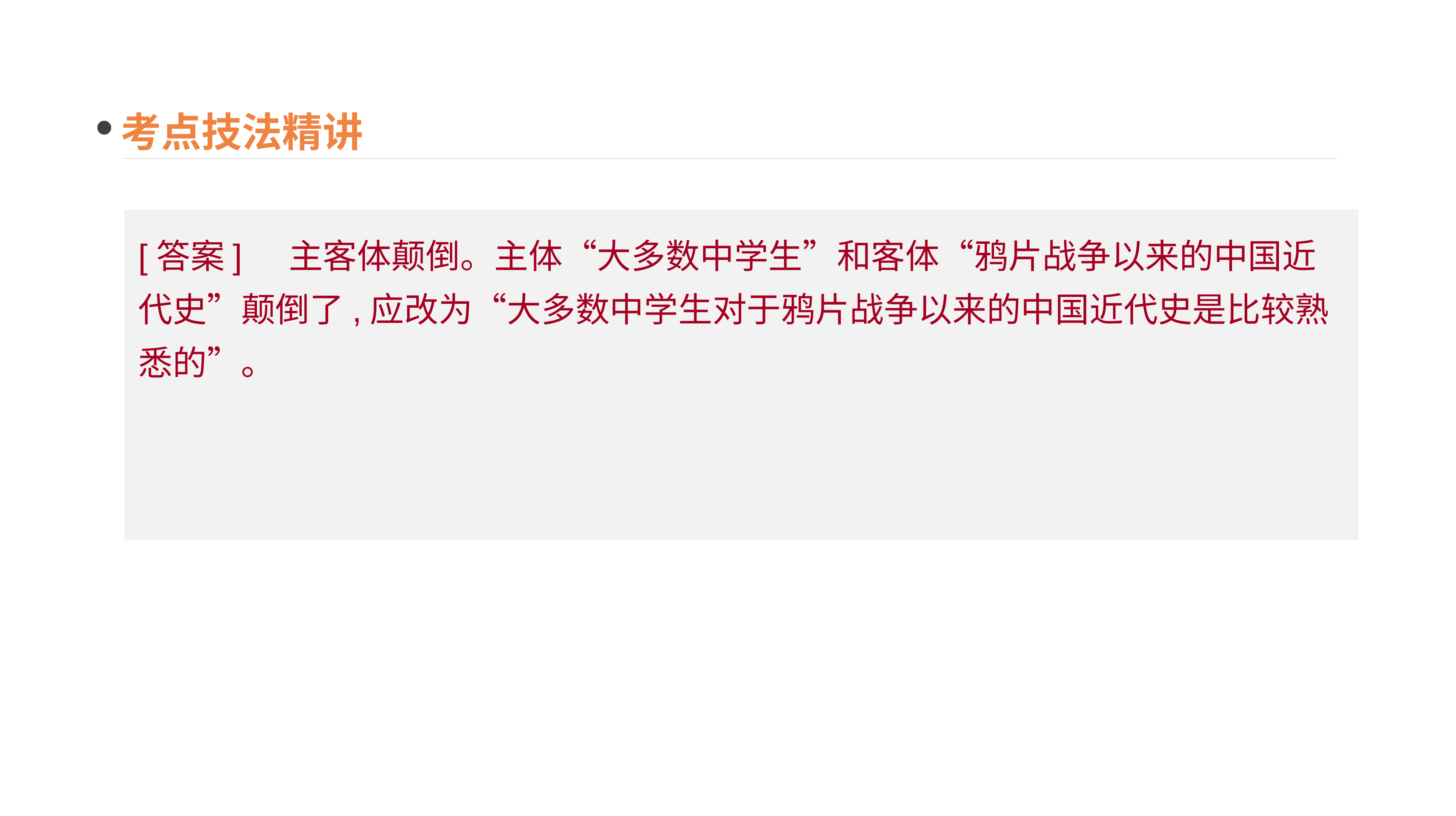

考点技法精讲

[答案]    主客体颠倒。主体“大多数中学生”和客体“鸦片战争以来的中国近代史”颠倒了,应改为“大多数中学生对于鸦片战争以来的中国近代史是比较熟悉的”。